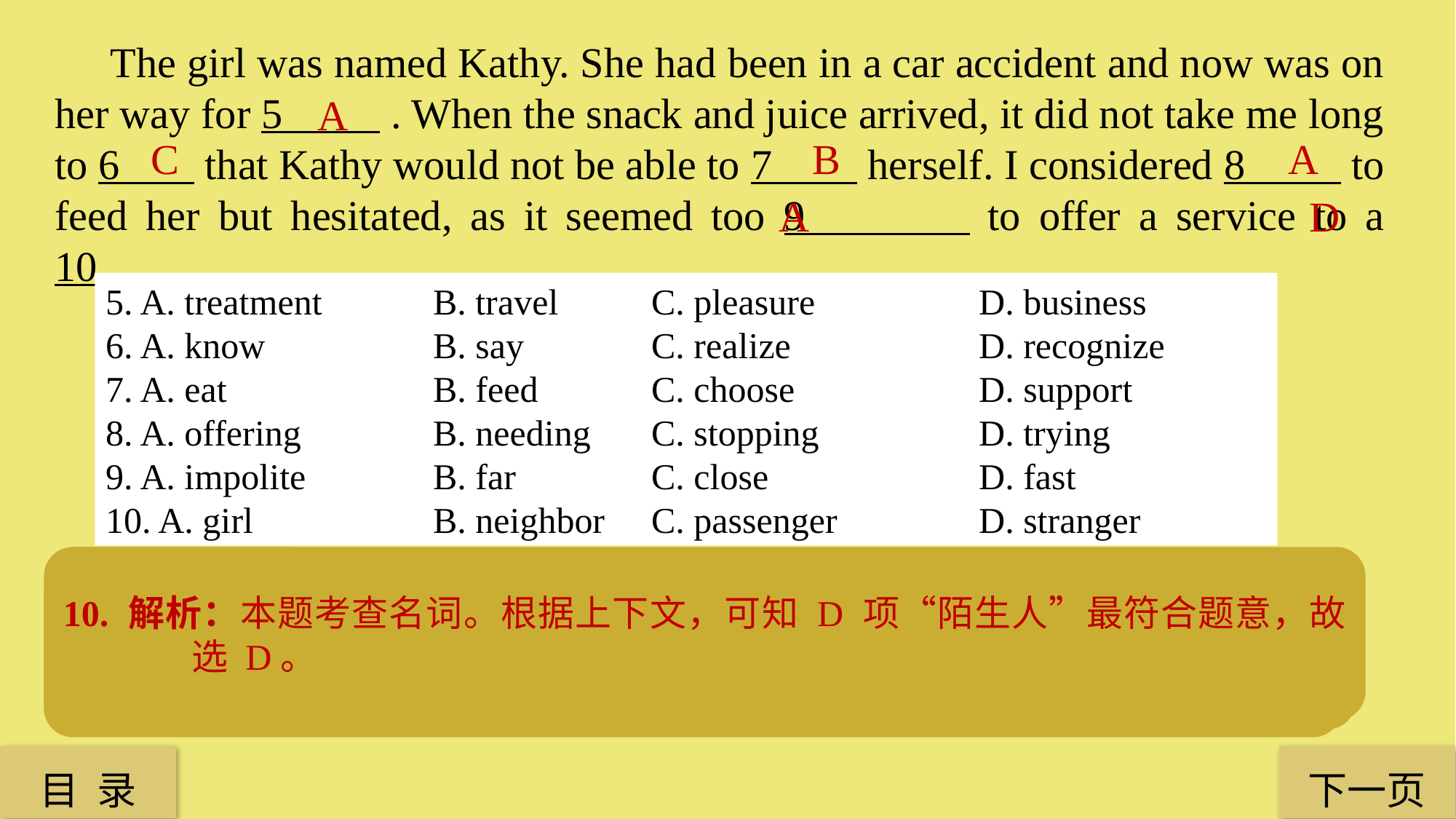

The girl was named Kathy. She had been in a car accident and now was on her way for 5          . When the snack and juice arrived, it did not take me long to 6        that Kathy would not be able to 7         herself. I considered 8          to feed her but hesitated, as it seemed too 9          to offer a service to a 10_____ .
A
C
A
 B
A
D
5. A. treatment 	B. travel 	C. pleasure 		D. business
6. A. know 		B. say 		C. realize 		D. recognize
7. A. eat 		B. feed 	C. choose 		D. support
8. A. offering 		B. needing 	C. stopping 		D. trying
9. A. impolite 		B. far 		C. close 		D. fast
10. A. girl 		B. neighbor 	C. passenger 		D. stranger
10. 解析：本题考查名词。根据上下文，可知 D 项“陌生人”最符合题意，故选 D。
9. 解析：本题考查形容词。根据上下文联系，A 项“不礼貌”最符合题意。句意是：主动给一个陌生人提供帮助似乎是不礼貌的，故选 A。
8. 解析：本题考查动词。A 项意为“主动提供”，B 项意为“需要”，C 项意为“停止”，D 项意为“尝试，尽力”，结合下文“as it seemed too 9 to offer a service”，暗示本题 A 项最符合当时的语境，作者想主动提供帮助但是犹豫，故选 A。
5. 解析：本题考查名词。A 项意为“治疗”，B 项意为“旅行”，C 项意为“快乐”，D 项意为“生意”。从文中可知姑娘在车祸中受伤，手臂打着石膏绷带，A 项“治疗”最符合题意，故选 A。
6. 解析：本题考查动词。A 项意为“知道，了解”，B 项意为“说”，C 项意为“意识到”，D 项意为“认出”。 C 项更符合题意。句意是“当点心、橙汁送到时，作者马上意识到姑娘不能自己进食”，故选 C。
7. 解析：本题考查动词。结合下文“I considered 8 to feed her, but hesitated”，暗示本题答案为 B，feed oneself 意为“自己吃”，故选 B。